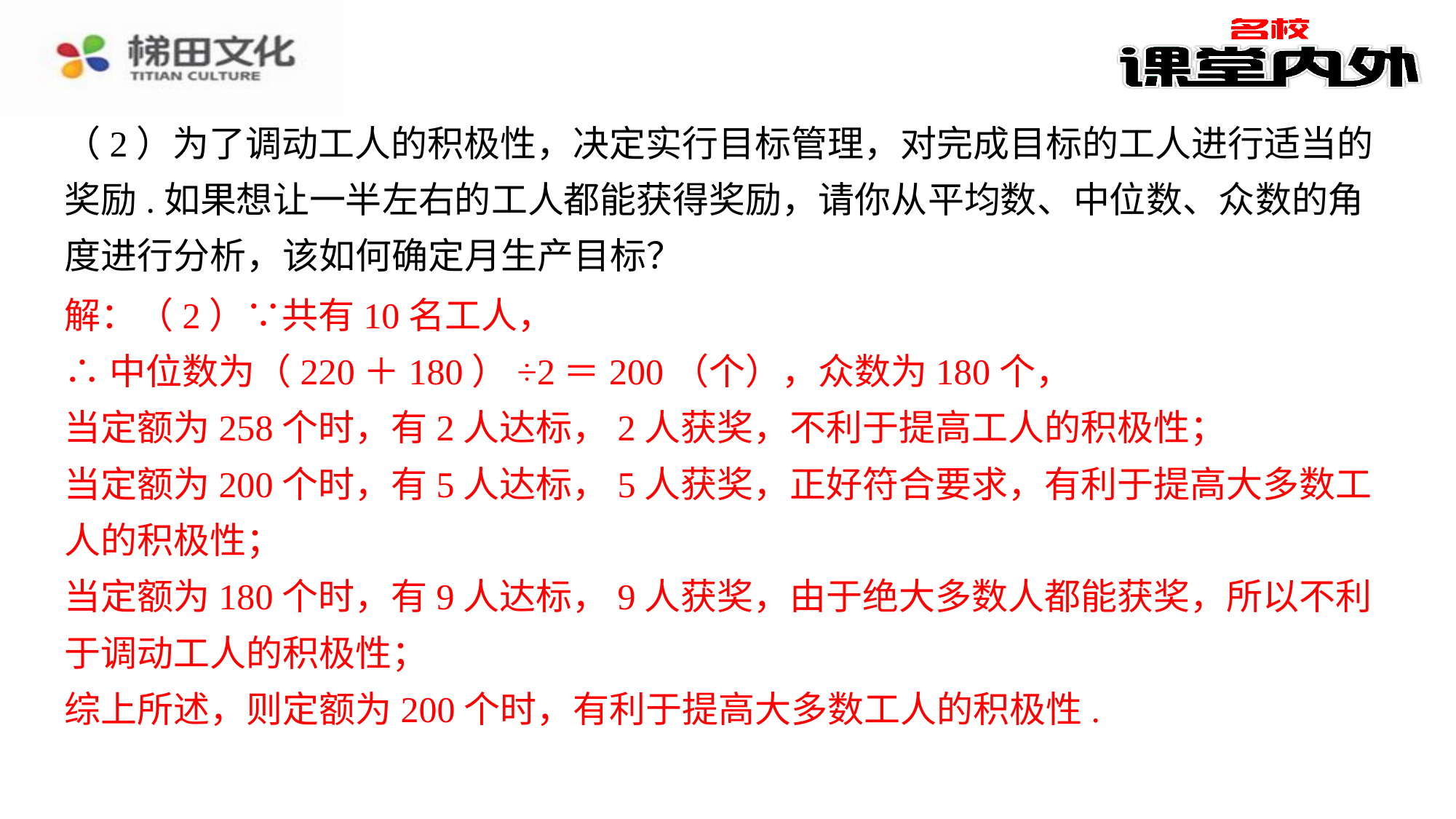

（2）为了调动工人的积极性，决定实行目标管理，对完成目标的工人进行适当的奖励.如果想让一半左右的工人都能获得奖励，请你从平均数、中位数、众数的角度进行分析，该如何确定月生产目标？
解：（2）∵共有10名工人，
∴中位数为（220＋180）÷2＝200（个），众数为180个，
当定额为258个时，有2人达标，2人获奖，不利于提高工人的积极性；
当定额为200个时，有5人达标，5人获奖，正好符合要求，有利于提高大多数工人的积极性；
当定额为180个时，有9人达标，9人获奖，由于绝大多数人都能获奖，所以不利于调动工人的积极性；
综上所述，则定额为200个时，有利于提高大多数工人的积极性.